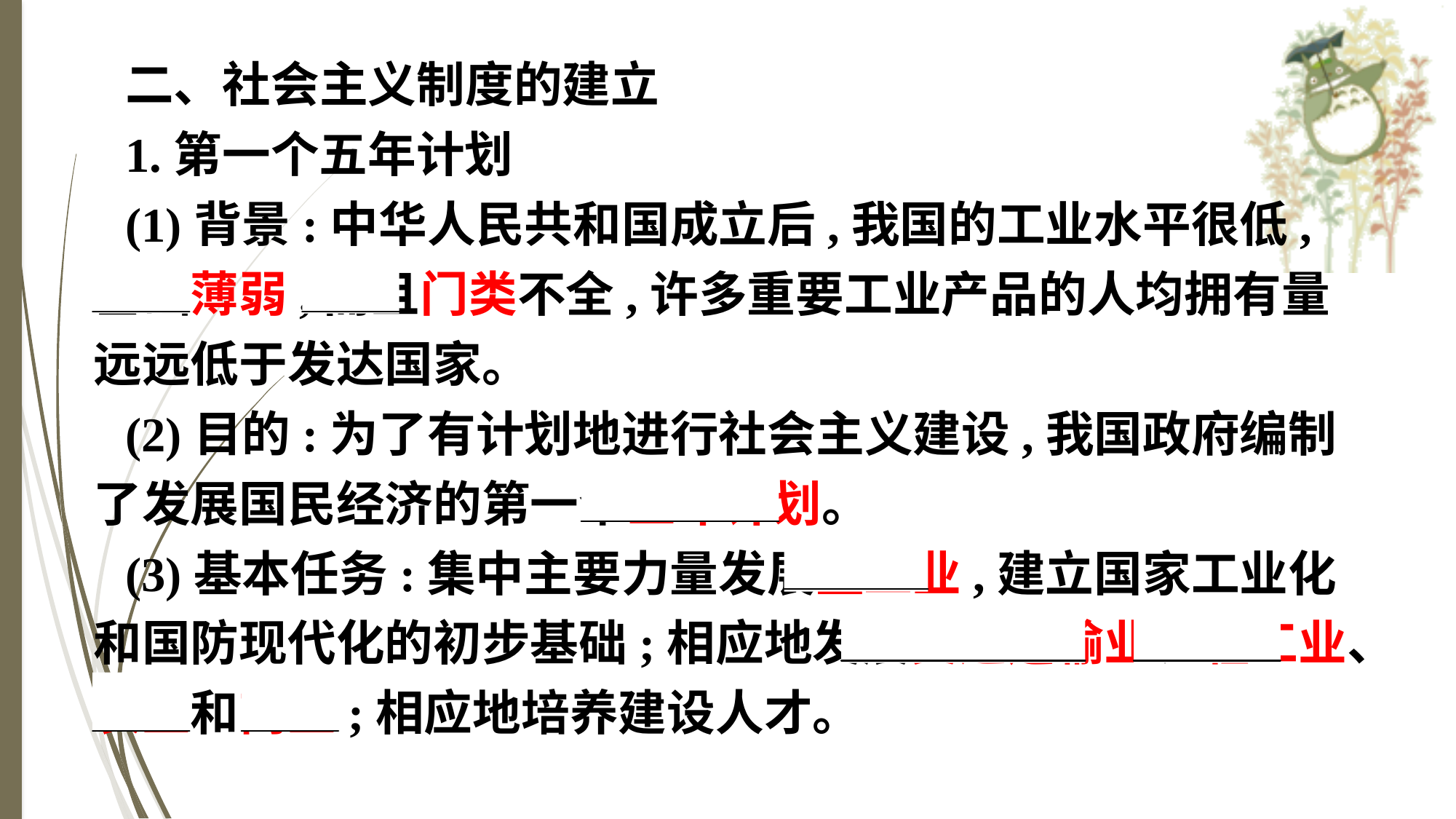

二、社会主义制度的建立
1.第一个五年计划
(1)背景:中华人民共和国成立后,我国的工业水平很低,基础薄弱,而且门类不全,许多重要工业产品的人均拥有量远远低于发达国家。
(2)目的:为了有计划地进行社会主义建设,我国政府编制了发展国民经济的第一个五年计划。
(3)基本任务:集中主要力量发展重工业,建立国家工业化和国防现代化的初步基础;相应地发展交通运输业、轻工业、农业和商业;相应地培养建设人才。